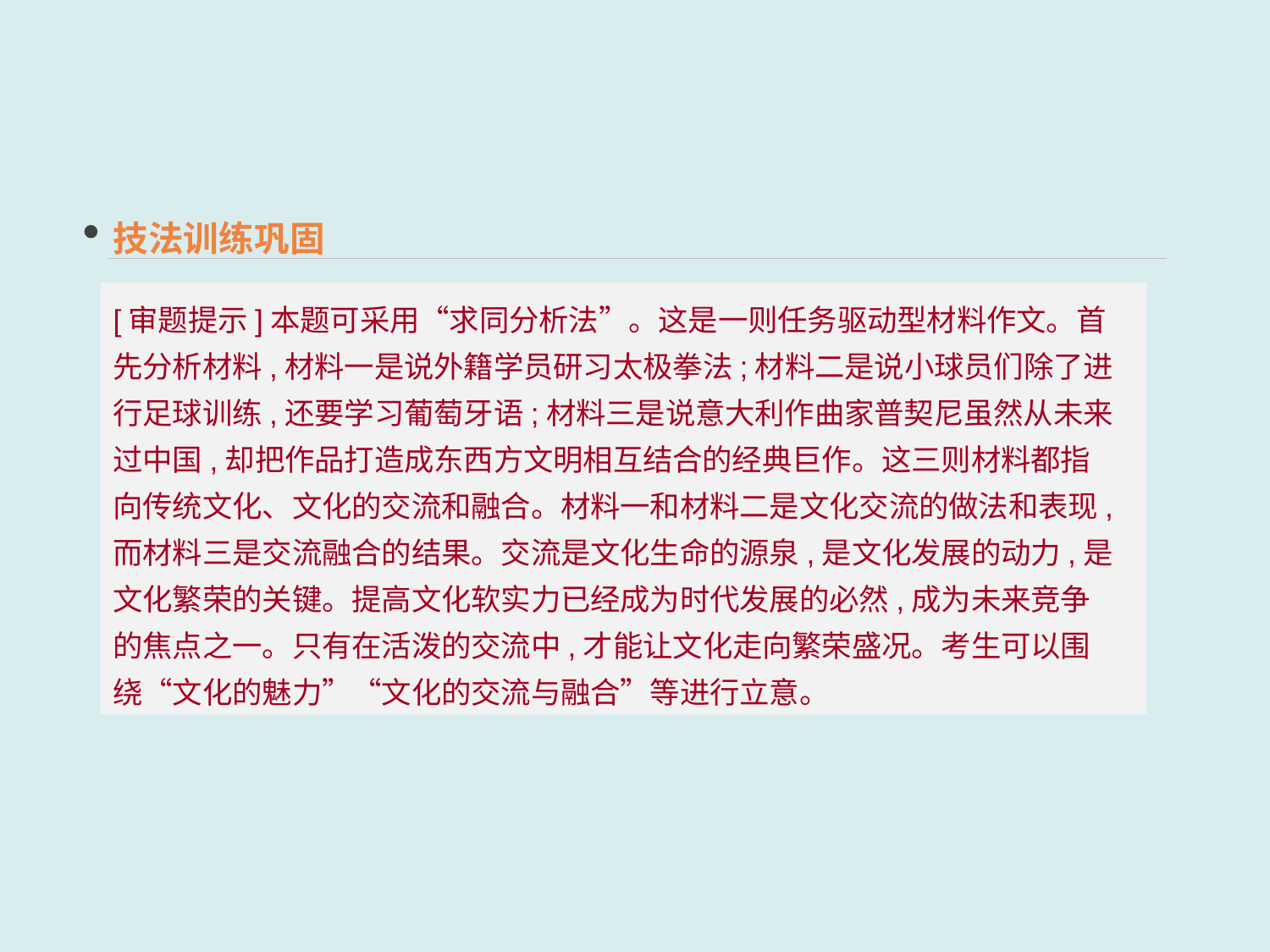

技法训练巩固

[审题提示]本题可采用“求同分析法”。这是一则任务驱动型材料作文。首先分析材料,材料一是说外籍学员研习太极拳法;材料二是说小球员们除了进行足球训练,还要学习葡萄牙语;材料三是说意大利作曲家普契尼虽然从未来过中国,却把作品打造成东西方文明相互结合的经典巨作。这三则材料都指向传统文化、文化的交流和融合。材料一和材料二是文化交流的做法和表现,而材料三是交流融合的结果。交流是文化生命的源泉,是文化发展的动力,是文化繁荣的关键。提高文化软实力已经成为时代发展的必然,成为未来竞争的焦点之一。只有在活泼的交流中,才能让文化走向繁荣盛况。考生可以围绕“文化的魅力”“文化的交流与融合”等进行立意。